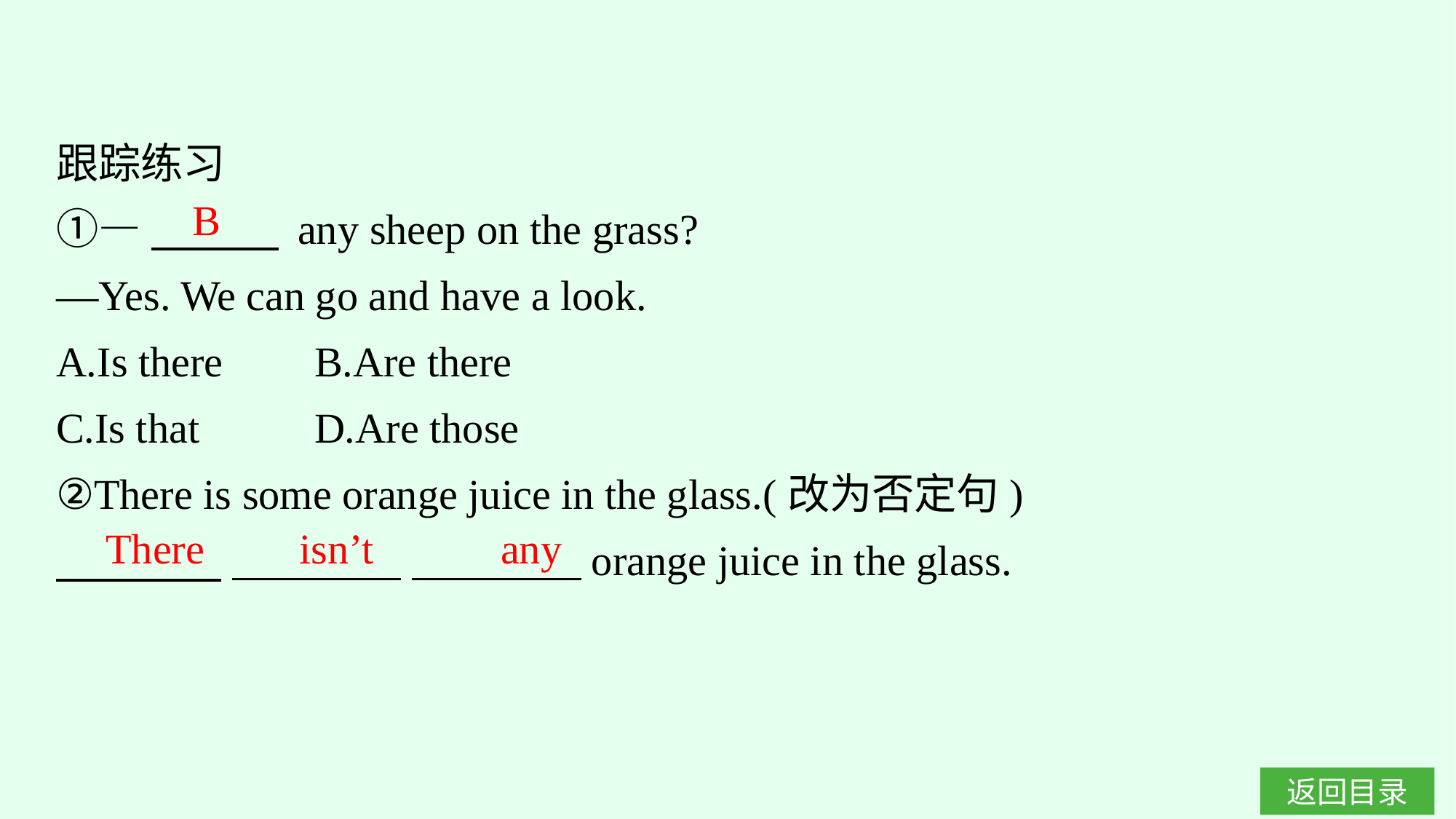

跟踪练习
①—　　　 any sheep on the grass?
—Yes. We can go and have a look.
A.Is there	B.Are there
C.Is that	D.Are those
②There is some orange juice in the glass.(改为否定句)
　　    　 　　　　 　　　　orange juice in the glass.
B
There         isn’t            any